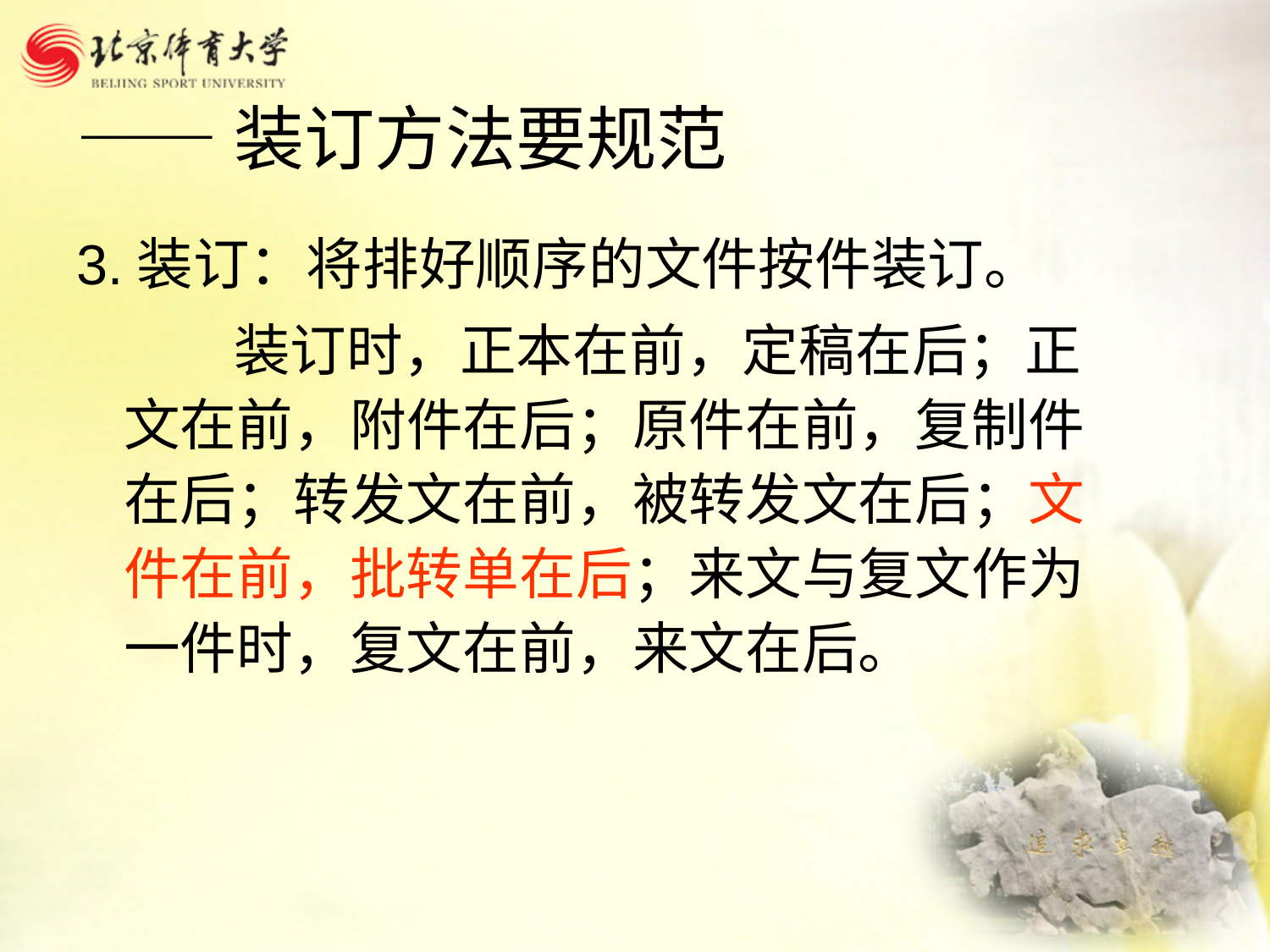

# ——装订方法要规范
3.装订：将排好顺序的文件按件装订。
装订时，正本在前，定稿在后；正文在前，附件在后；原件在前，复制件在后；转发文在前，被转发文在后；文件在前，批转单在后；来文与复文作为一件时，复文在前，来文在后。